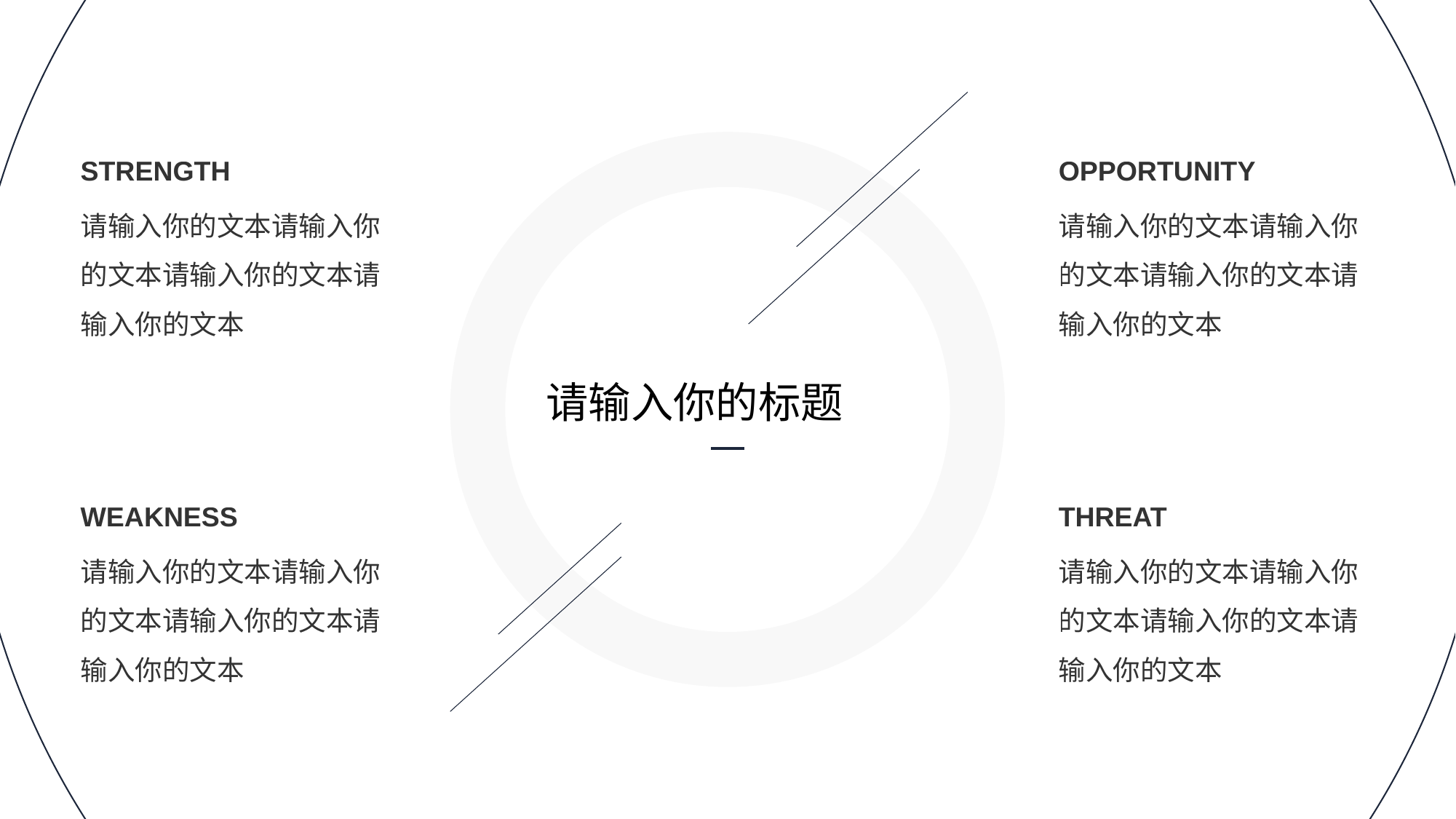

STRENGTH

OPPORTUNITY
请输入你的文本请输入你的文本请输入你的文本请输入你的文本
请输入你的文本请输入你的文本请输入你的文本请输入你的文本
请输入你的标题
WEAKNESS
THREAT
请输入你的文本请输入你的文本请输入你的文本请输入你的文本
请输入你的文本请输入你的文本请输入你的文本请输入你的文本